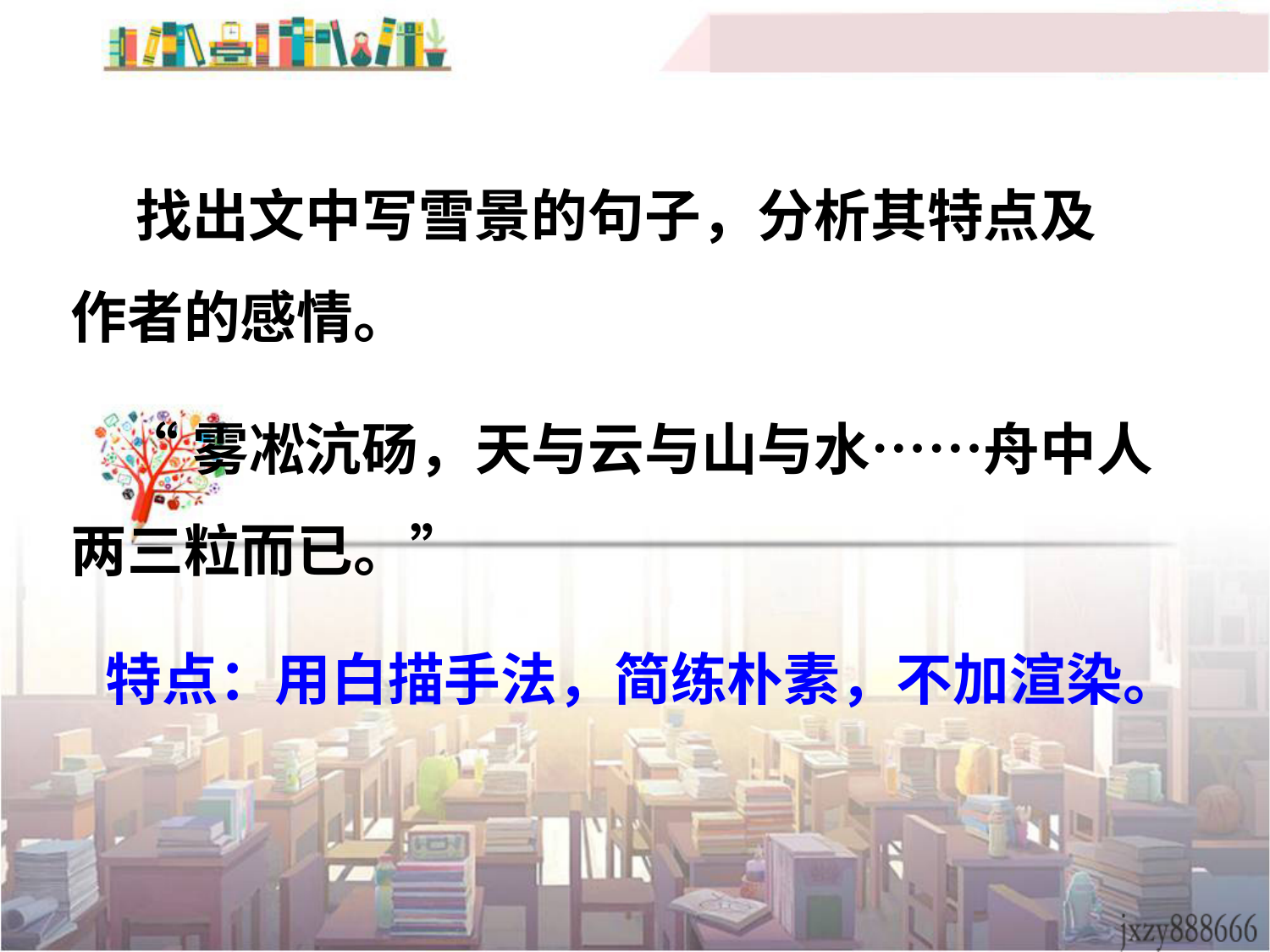

找出文中写雪景的句子，分析其特点及作者的感情。
    “雾凇沆砀，天与云与山与水……舟中人两三粒而已。”
特点：用白描手法，简练朴素，不加渲染。